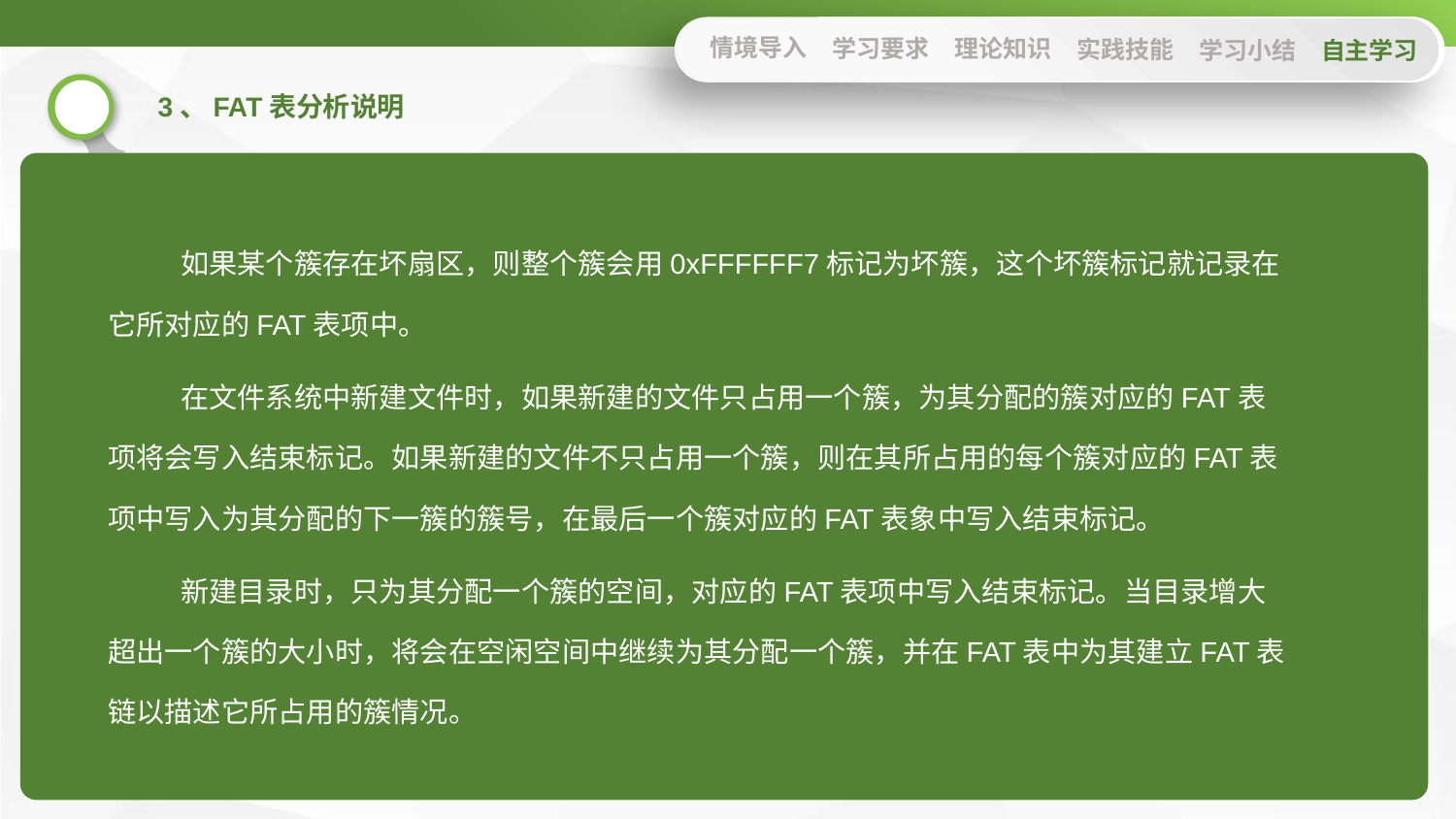

情境导入
学习要求
理论知识
实践技能
学习小结
自主学习
3、FAT表分析说明
如果某个簇存在坏扇区，则整个簇会用0xFFFFFF7标记为坏簇，这个坏簇标记就记录在它所对应的FAT表项中。
在文件系统中新建文件时，如果新建的文件只占用一个簇，为其分配的簇对应的FAT表项将会写入结束标记。如果新建的文件不只占用一个簇，则在其所占用的每个簇对应的FAT表项中写入为其分配的下一簇的簇号，在最后一个簇对应的FAT表象中写入结束标记。
新建目录时，只为其分配一个簇的空间，对应的FAT表项中写入结束标记。当目录增大超出一个簇的大小时，将会在空闲空间中继续为其分配一个簇，并在FAT表中为其建立FAT表链以描述它所占用的簇情况。